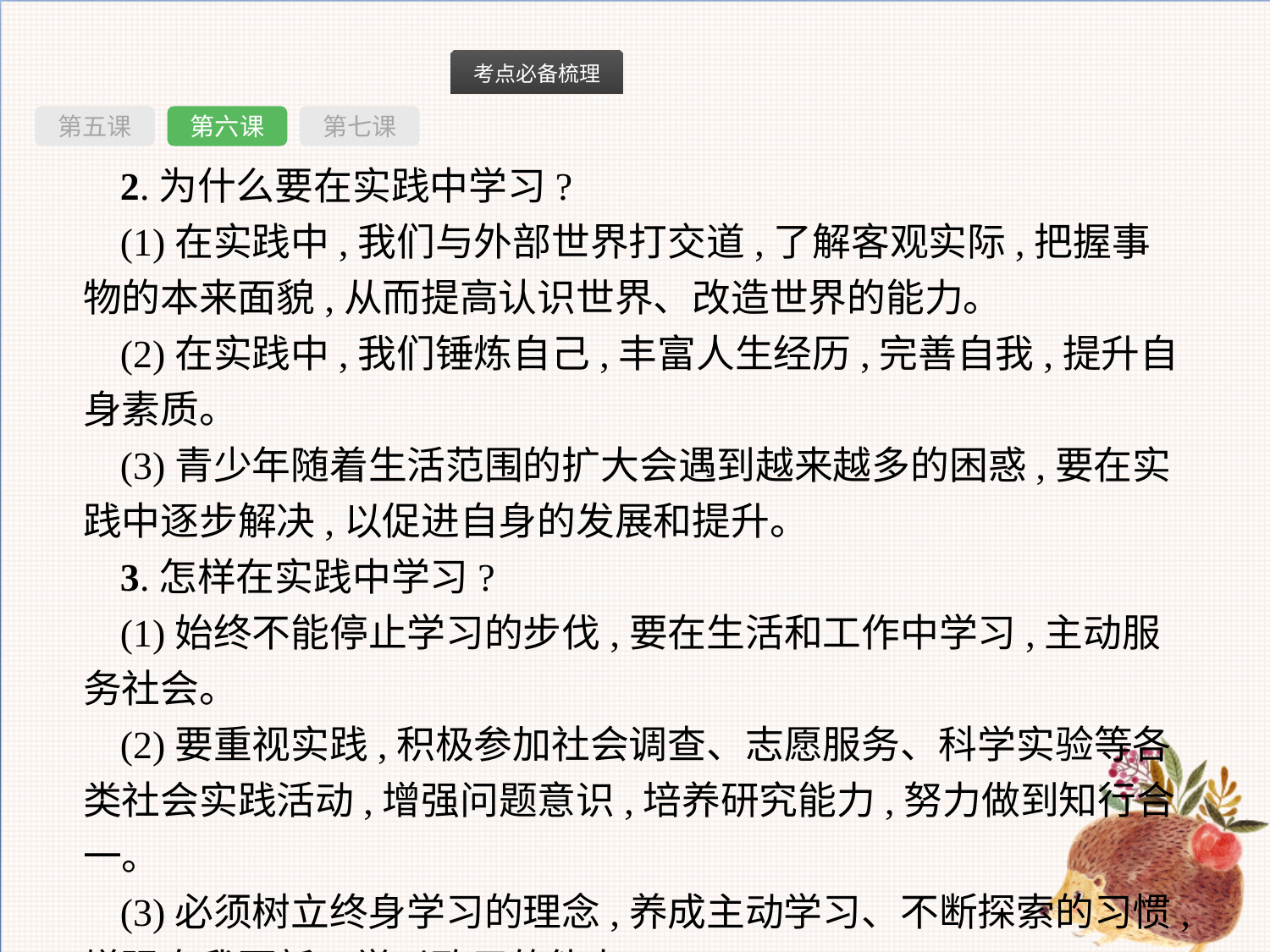

第五课
第六课
第七课
2.为什么要在实践中学习?
(1)在实践中,我们与外部世界打交道,了解客观实际,把握事物的本来面貌,从而提高认识世界、改造世界的能力。
(2)在实践中,我们锤炼自己,丰富人生经历,完善自我,提升自身素质。
(3)青少年随着生活范围的扩大会遇到越来越多的困惑,要在实践中逐步解决,以促进自身的发展和提升。
3.怎样在实践中学习?
(1)始终不能停止学习的步伐,要在生活和工作中学习,主动服务社会。
(2)要重视实践,积极参加社会调查、志愿服务、科学实验等各类社会实践活动,增强问题意识,培养研究能力,努力做到知行合一。
(3)必须树立终身学习的理念,养成主动学习、不断探索的习惯,增强自我更新、学以致用的能力。